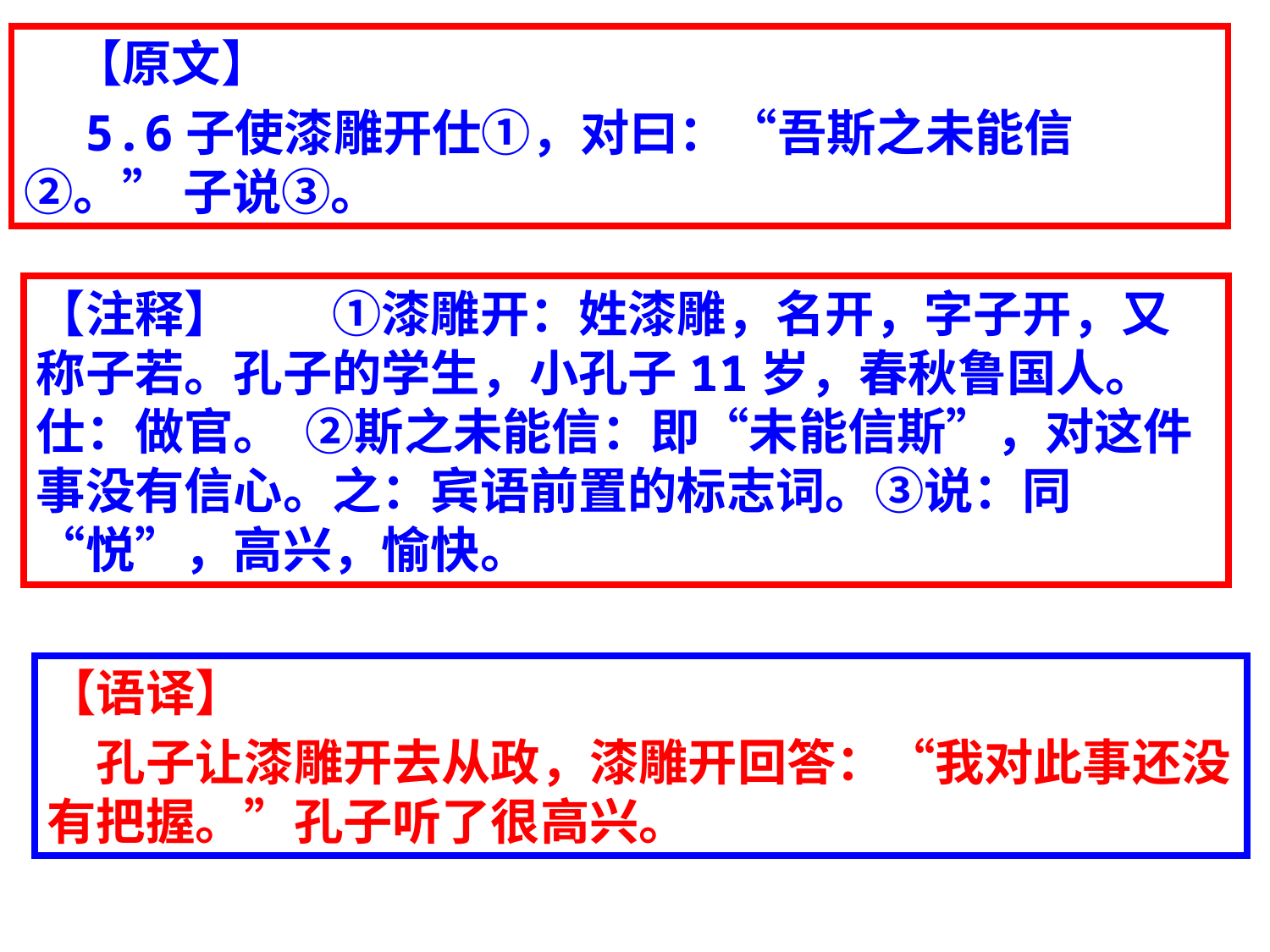

【原文】
　5.6子使漆雕开仕①，对曰：“吾斯之未能信②。” 子说③。
【注释】　　①漆雕开：姓漆雕，名开，字子开，又称子若。孔子的学生，小孔子11岁，春秋鲁国人。仕：做官。  ②斯之未能信：即“未能信斯”，对这件事没有信心。之：宾语前置的标志词。③说：同“悦”，高兴，愉快。
【语译】
　孔子让漆雕开去从政，漆雕开回答：“我对此事还没有把握。”孔子听了很高兴。